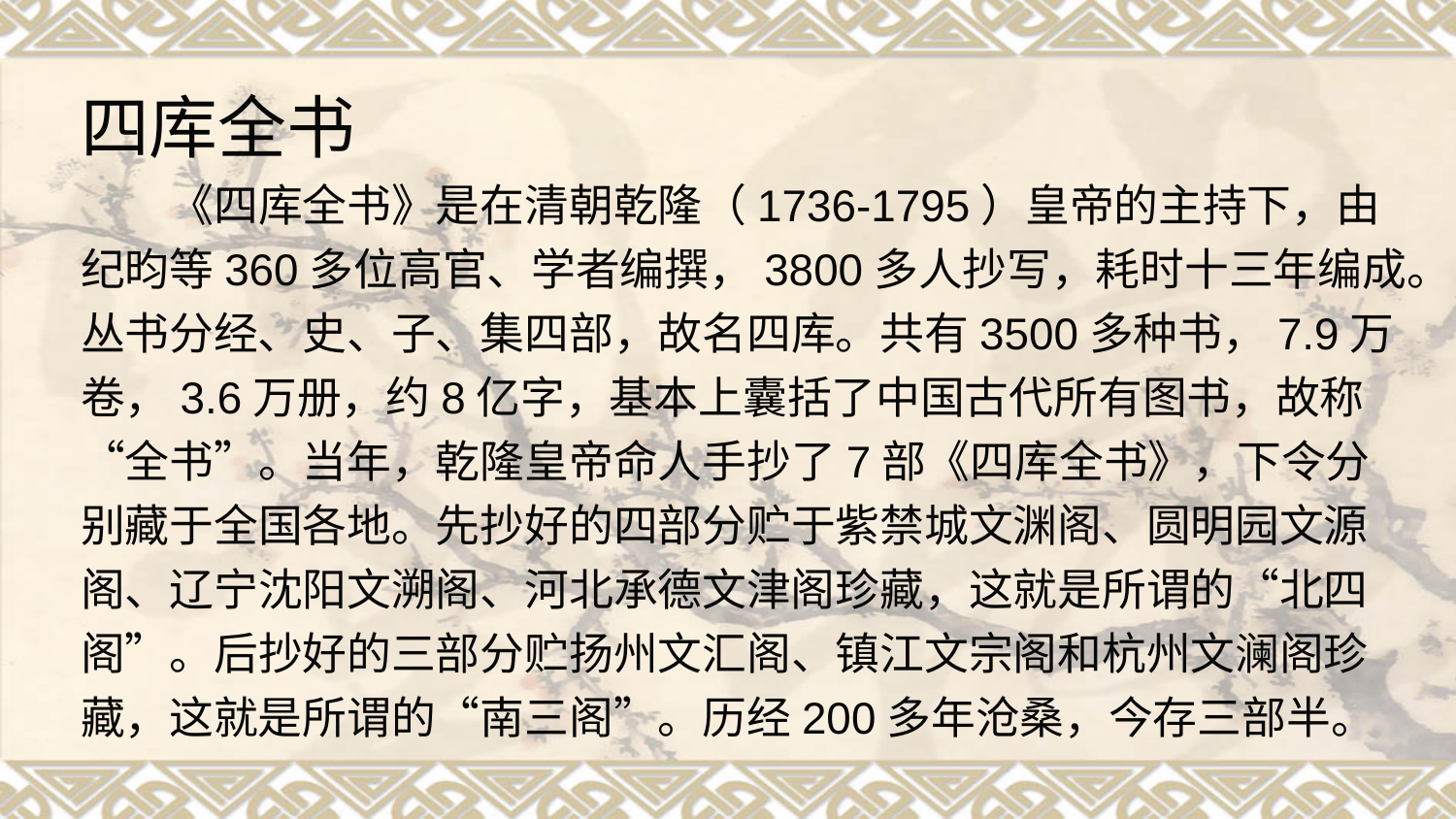

# 四库全书 　　《四库全书》是在清朝乾隆（1736-1795）皇帝的主持下，由纪昀等360多位高官、学者编撰，3800多人抄写，耗时十三年编成。丛书分经、史、子、集四部，故名四库。共有3500多种书，7.9万卷，3.6万册，约8亿字，基本上囊括了中国古代所有图书，故称“全书”。当年，乾隆皇帝命人手抄了7部《四库全书》，下令分别藏于全国各地。先抄好的四部分贮于紫禁城文渊阁、圆明园文源阁、辽宁沈阳文溯阁、河北承德文津阁珍藏，这就是所谓的“北四阁”。后抄好的三部分贮扬州文汇阁、镇江文宗阁和杭州文澜阁珍藏，这就是所谓的“南三阁”。历经200多年沧桑，今存三部半。